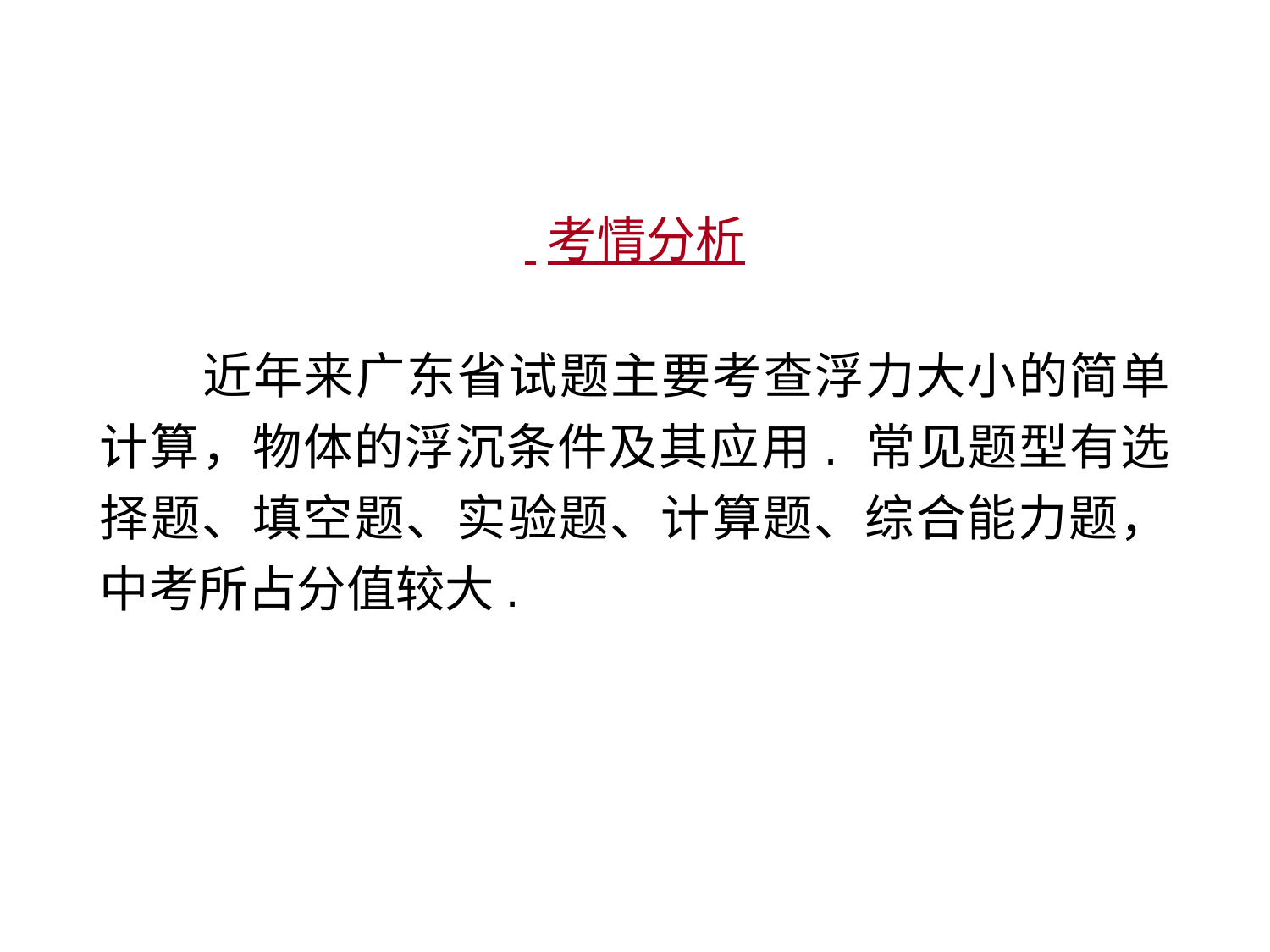

考情分析
近年来广东省试题主要考查浮力大小的简单计算，物体的浮沉条件及其应用. 常见题型有选择题、填空题、实验题、计算题、综合能力题，中考所占分值较大.